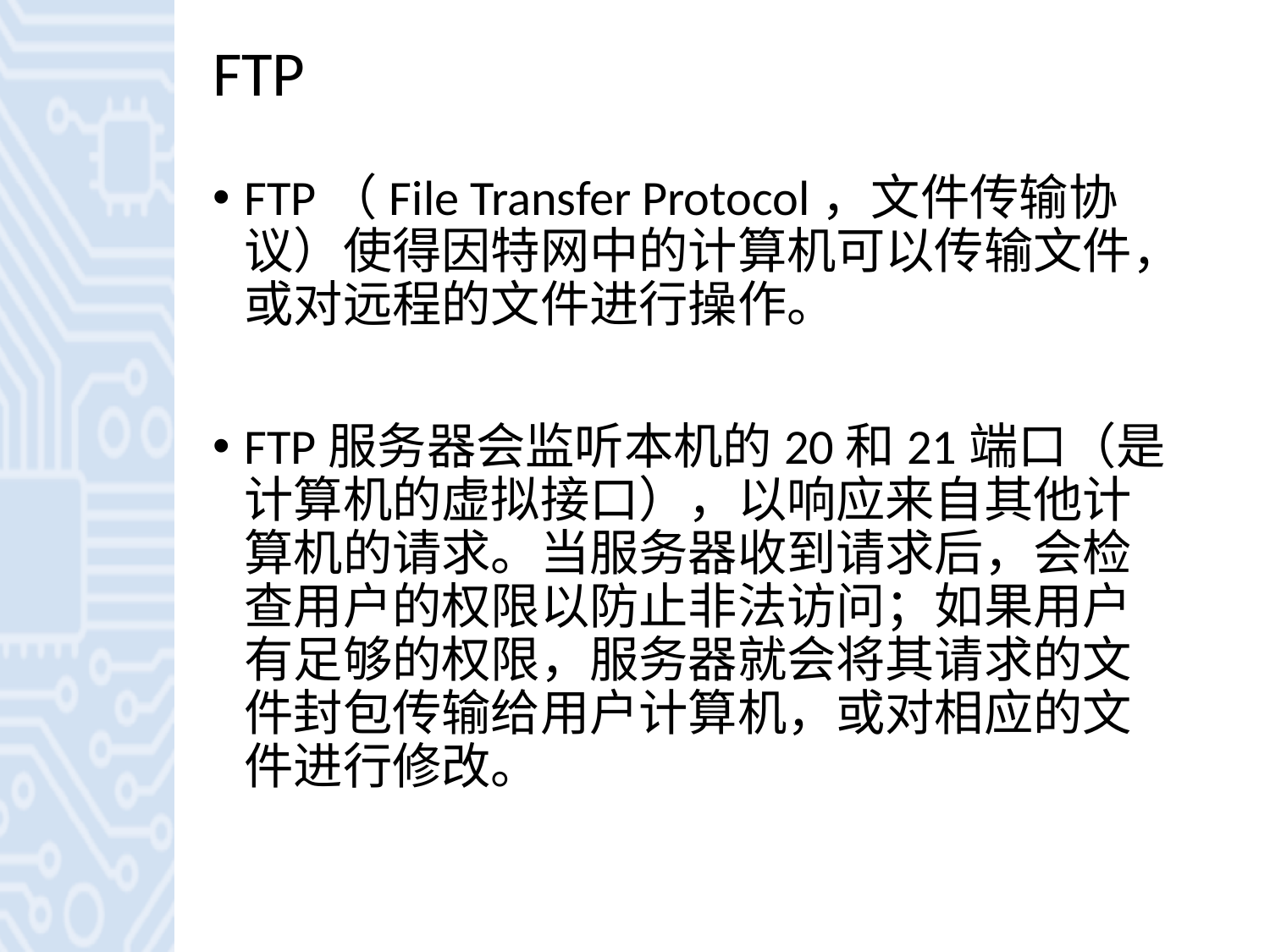

# FTP
FTP（File Transfer Protocol，文件传输协议）使得因特网中的计算机可以传输文件，或对远程的文件进行操作。

FTP服务器会监听本机的20和21端口（是计算机的虚拟接口），以响应来自其他计算机的请求。当服务器收到请求后，会检查用户的权限以防止非法访问；如果用户有足够的权限，服务器就会将其请求的文件封包传输给用户计算机，或对相应的文件进行修改。